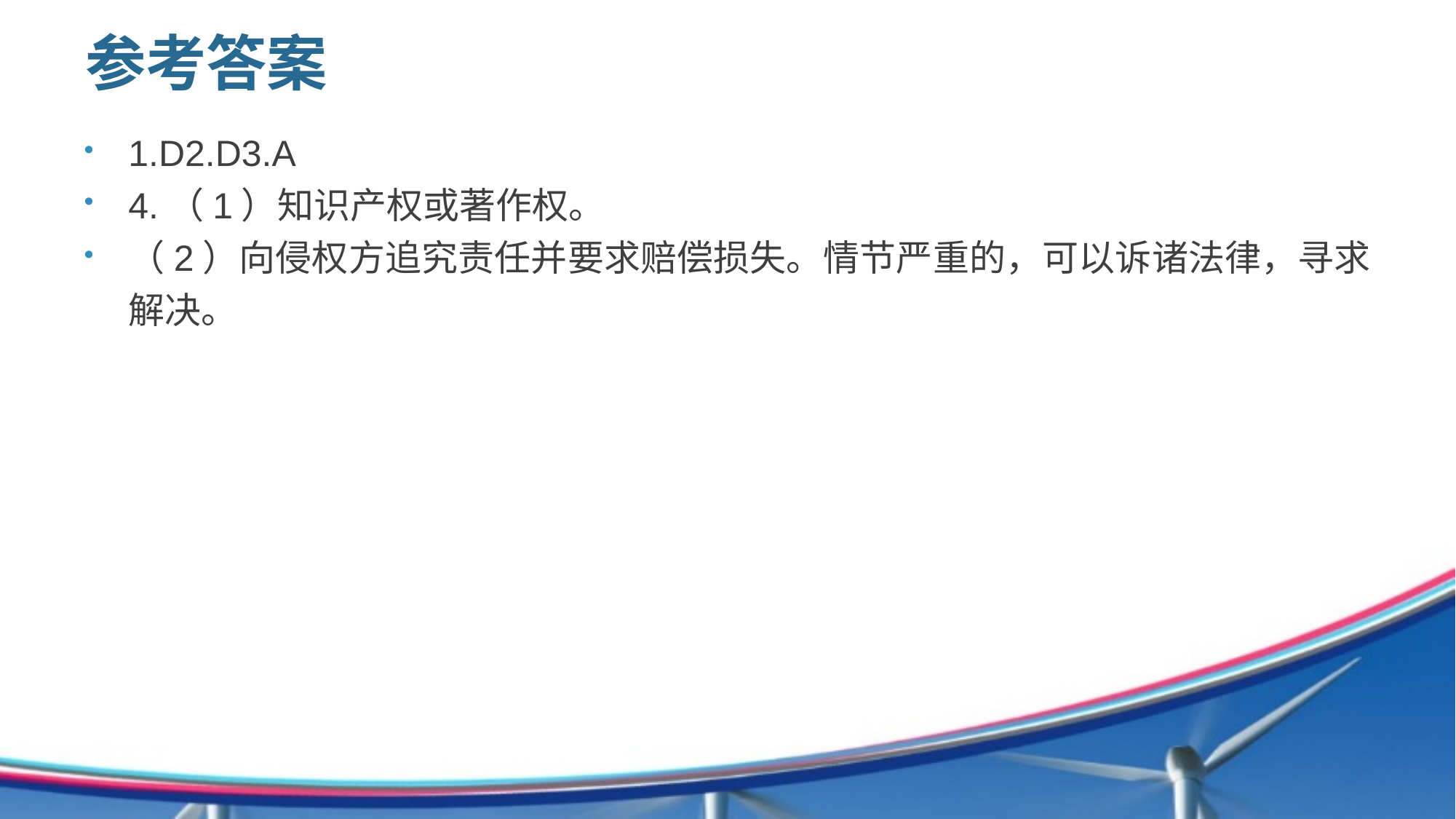

# 参考答案
1.D2.D3.A
4.（1）知识产权或著作权。
（2）向侵权方追究责任并要求赔偿损失。情节严重的，可以诉诸法律，寻求解决。